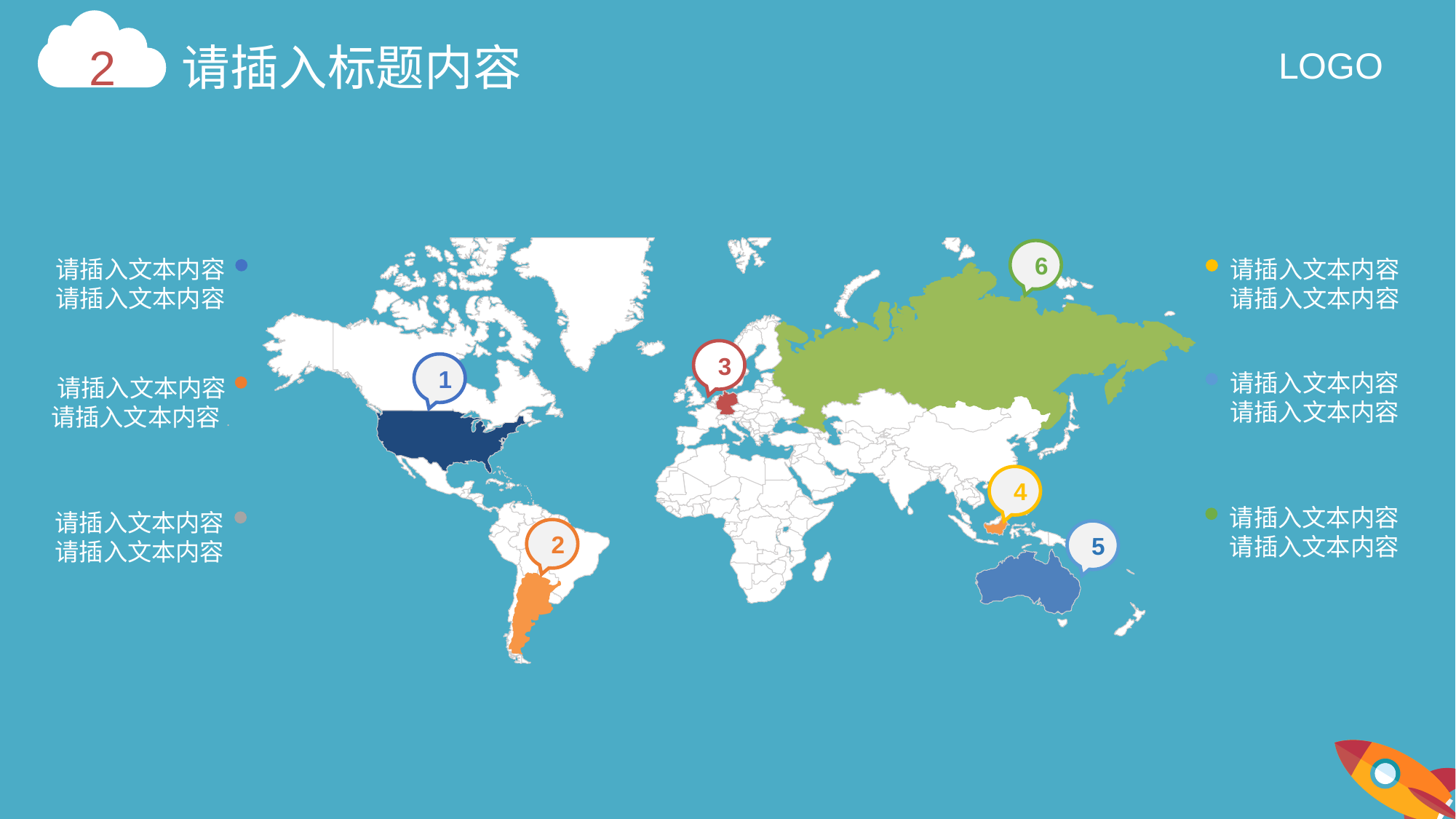

6
请插入文本内容请插入文本内容

请插入文本内容请插入文本内容

3

1
请插入文本内容请插入文本内容

请插入文本内容请插入文本内容.

4
请插入文本内容请插入文本内容

请插入文本内容请插入文本内容

2

5